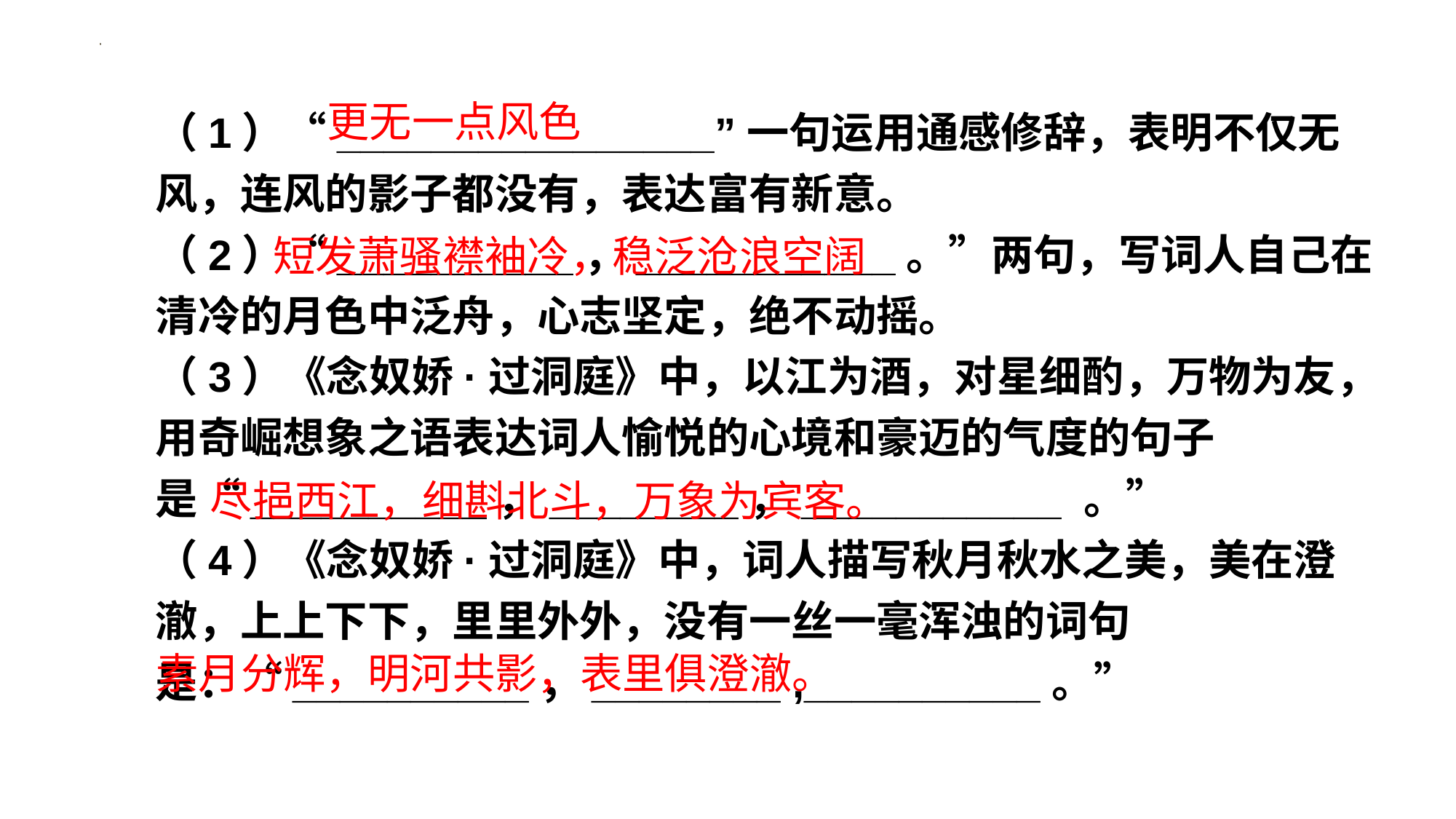

（1）“________________”一句运用通感修辞，表明不仅无风，连风的影子都没有，表达富有新意。
（2）“__________，___________。”两句，写词人自己在清冷的月色中泛舟，心志坚定，绝不动摇。
（3）《念奴娇·过洞庭》中，以江为酒，对星细酌，万物为友，用奇崛想象之语表达词人愉悦的心境和豪迈的气度的句子是“__________，________，___________ 。”
（4）《念奴娇·过洞庭》中，词人描写秋月秋水之美，美在澄澈，上上下下，里里外外，没有一丝一毫浑浊的词句是：“__________，________ ,__________。”

更无一点风色
短发萧骚襟袖冷，稳泛沧浪空阔
尽挹西江，细斟北斗，万象为宾客。
素月分辉，明河共影，表里俱澄澈。